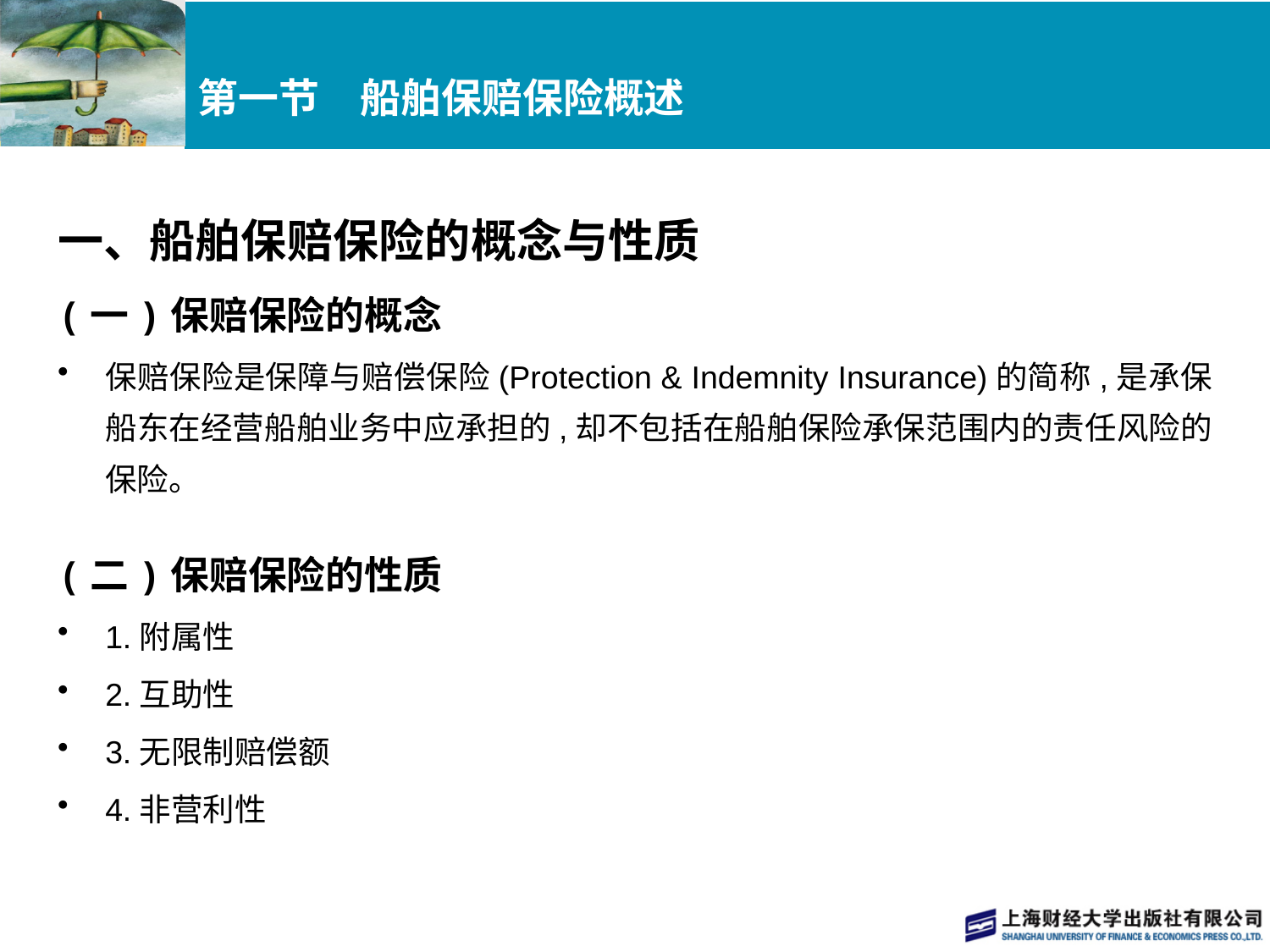

# 第一节　船舶保赔保险概述
一、船舶保赔保险的概念与性质
(一)保赔保险的概念
保赔保险是保障与赔偿保险(Protection & Indemnity Insurance)的简称,是承保船东在经营船舶业务中应承担的,却不包括在船舶保险承保范围内的责任风险的保险。

(二)保赔保险的性质
1.附属性
2.互助性
3.无限制赔偿额
4.非营利性